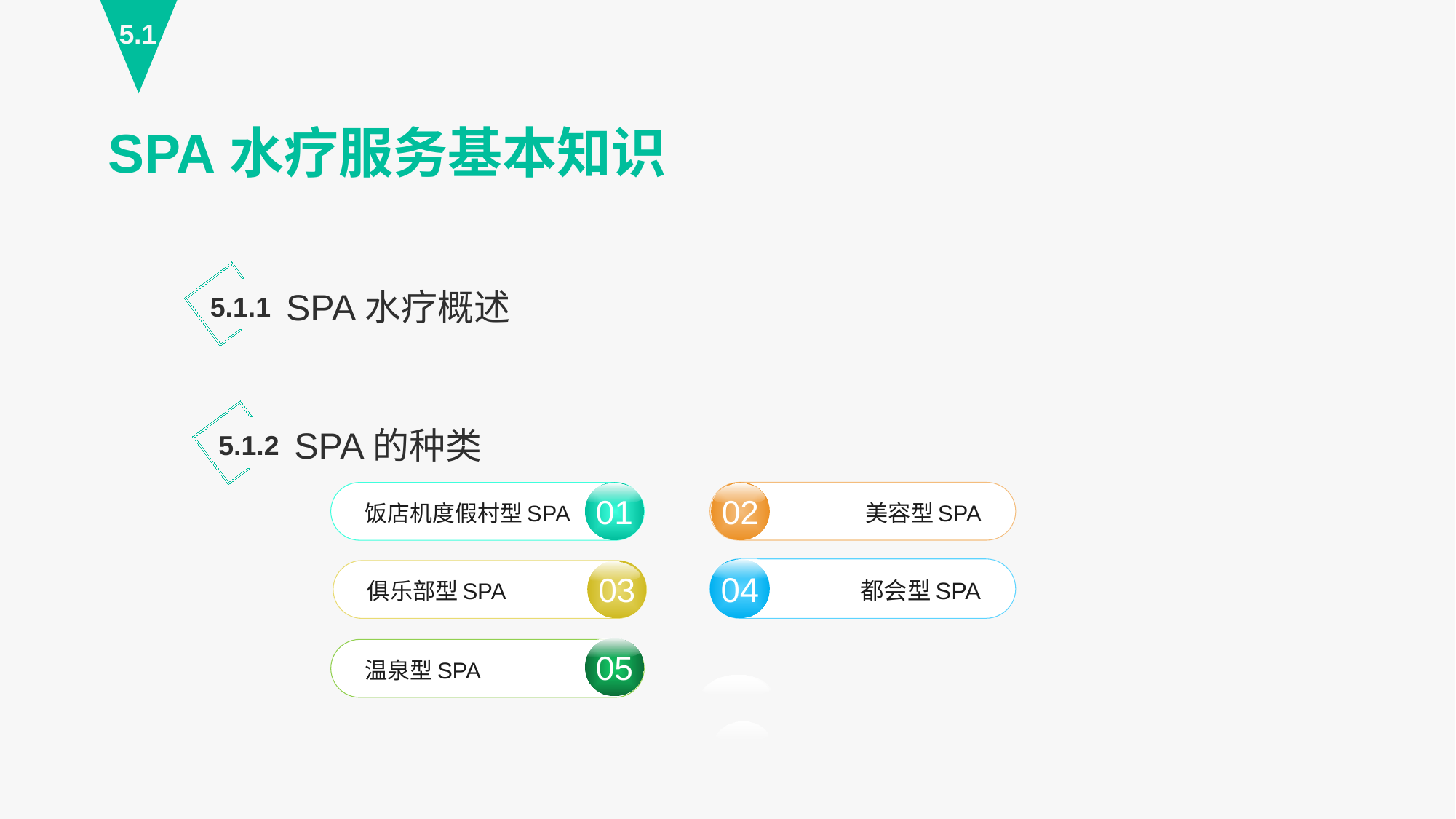

5.1
SPA水疗服务基本知识

SPA水疗概述
5.1.1

SPA的种类
5.1.2

02
美容型SPA

01
饭店机度假村型SPA

04
都会型SPA

03
俱乐部型SPA

05
温泉型SPA